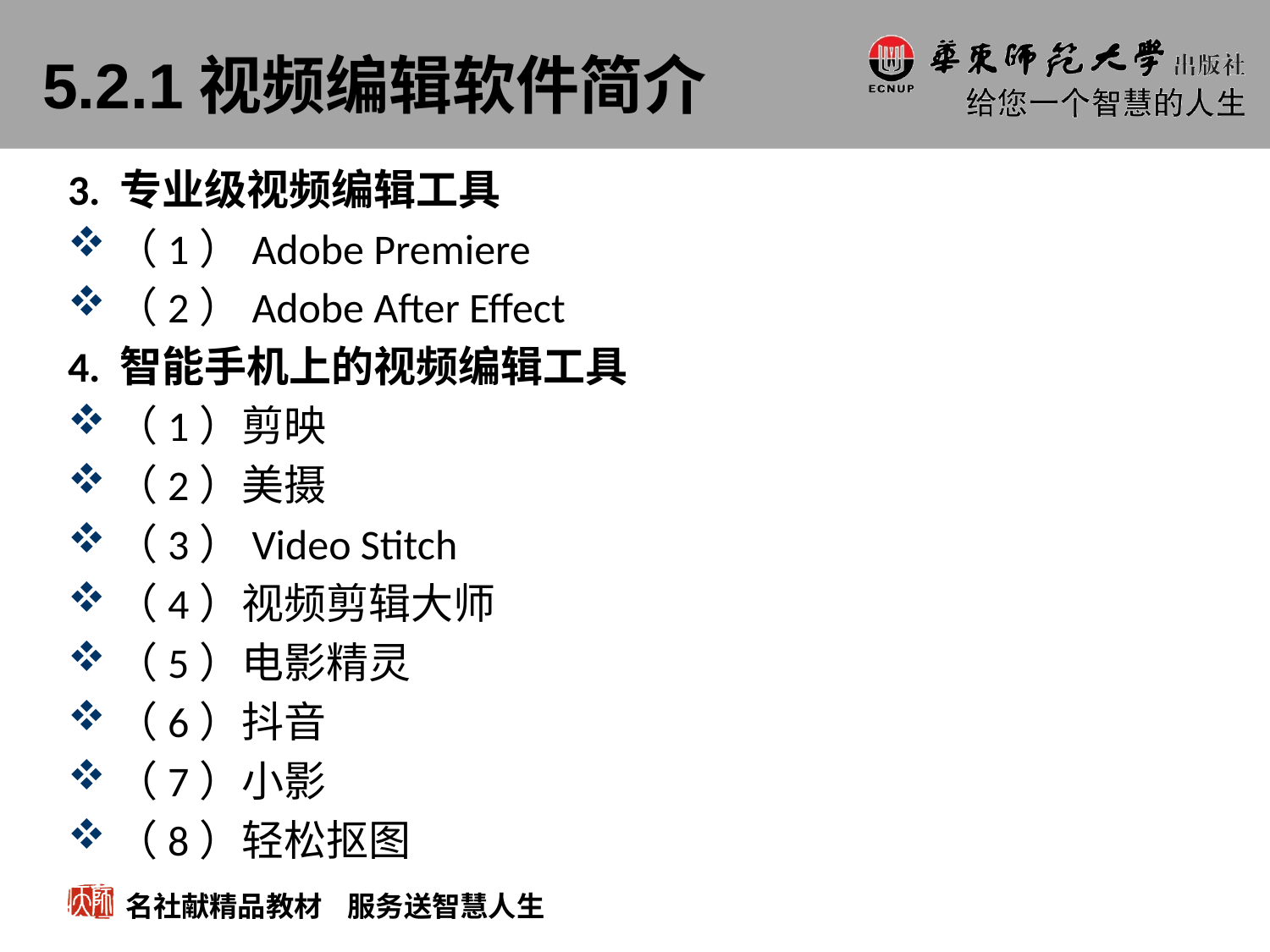

# 5.2.1视频编辑软件简介
3. 专业级视频编辑工具
（1）Adobe Premiere
（2）Adobe After Effect
4. 智能手机上的视频编辑工具
（1）剪映
（2）美摄
（3）Video Stitch
（4）视频剪辑大师
（5）电影精灵
（6）抖音
（7）小影
（8）轻松抠图